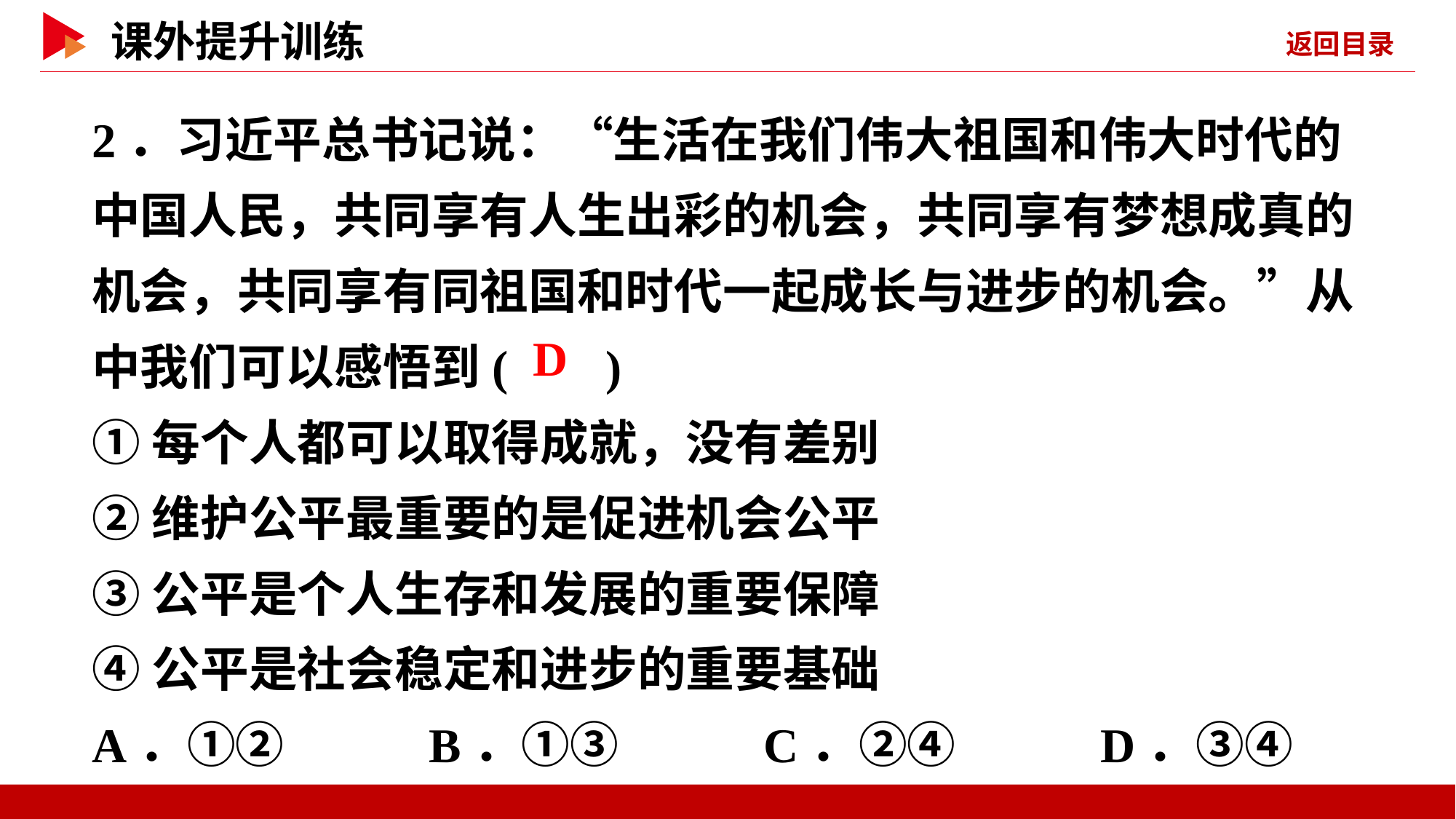

2．习近平总书记说：“生活在我们伟大祖国和伟大时代的中国人民，共同享有人生出彩的机会，共同享有梦想成真的机会，共同享有同祖国和时代一起成长与进步的机会。”从中我们可以感悟到(        )
①每个人都可以取得成就，没有差别
②维护公平最重要的是促进机会公平
③公平是个人生存和发展的重要保障
④公平是社会稳定和进步的重要基础
A．①②            B．①③            C．②④            D．③④
   D